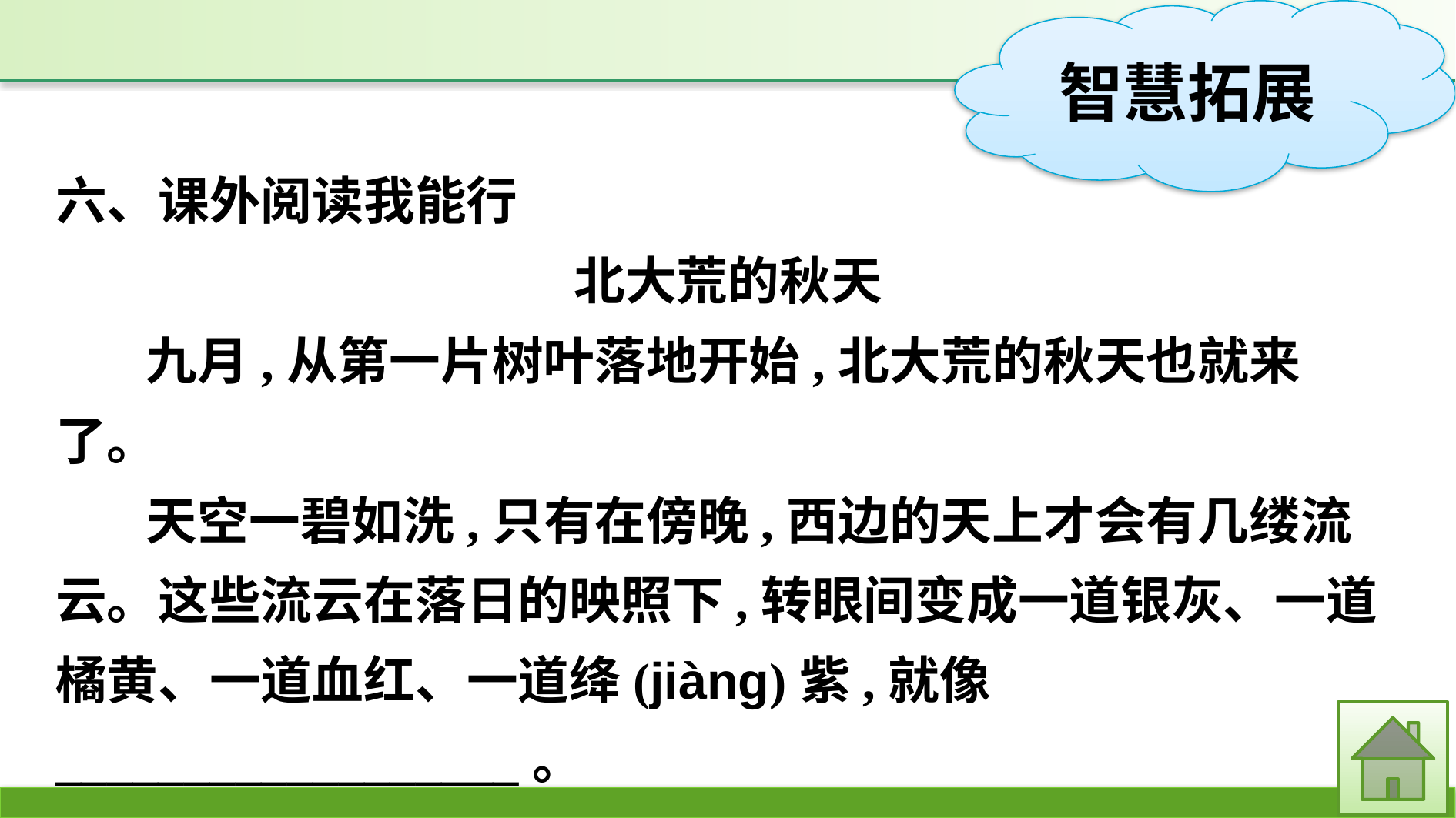

六、课外阅读我能行
北大荒的秋天
九月,从第一片树叶落地开始,北大荒的秋天也就来了。
天空一碧如洗,只有在傍晚,西边的天上才会有几缕流云。这些流云在落日的映照下,转眼间变成一道银灰、一道橘黄、一道血红、一道绛(jiàng)紫,就像__________________。